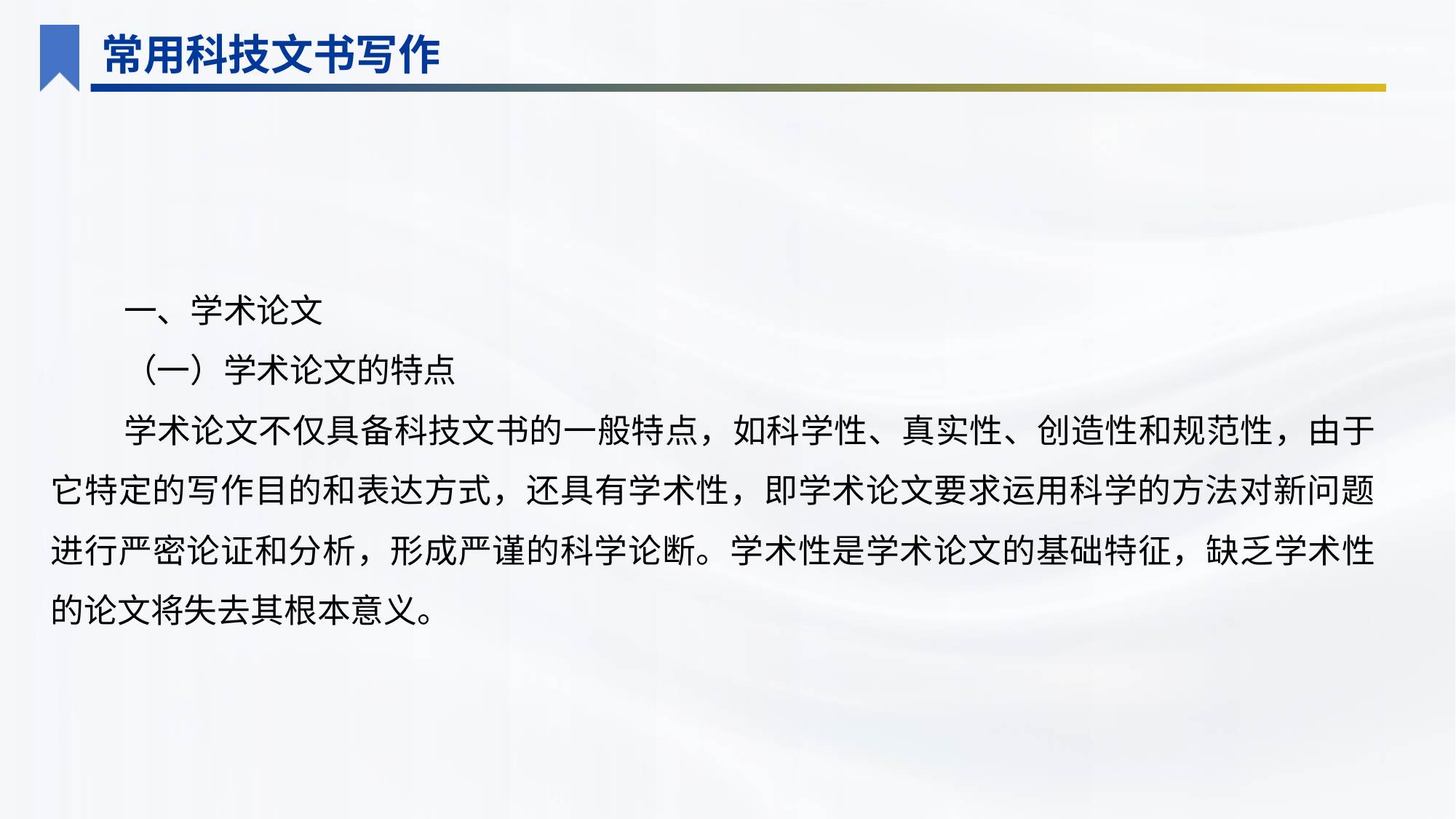

常用科技文书写作
一、学术论文
（一）学术论文的特点
学术论文不仅具备科技文书的一般特点，如科学性、真实性、创造性和规范性，由于它特定的写作目的和表达方式，还具有学术性，即学术论文要求运用科学的方法对新问题进行严密论证和分析，形成严谨的科学论断。学术性是学术论文的基础特征，缺乏学术性的论文将失去其根本意义。